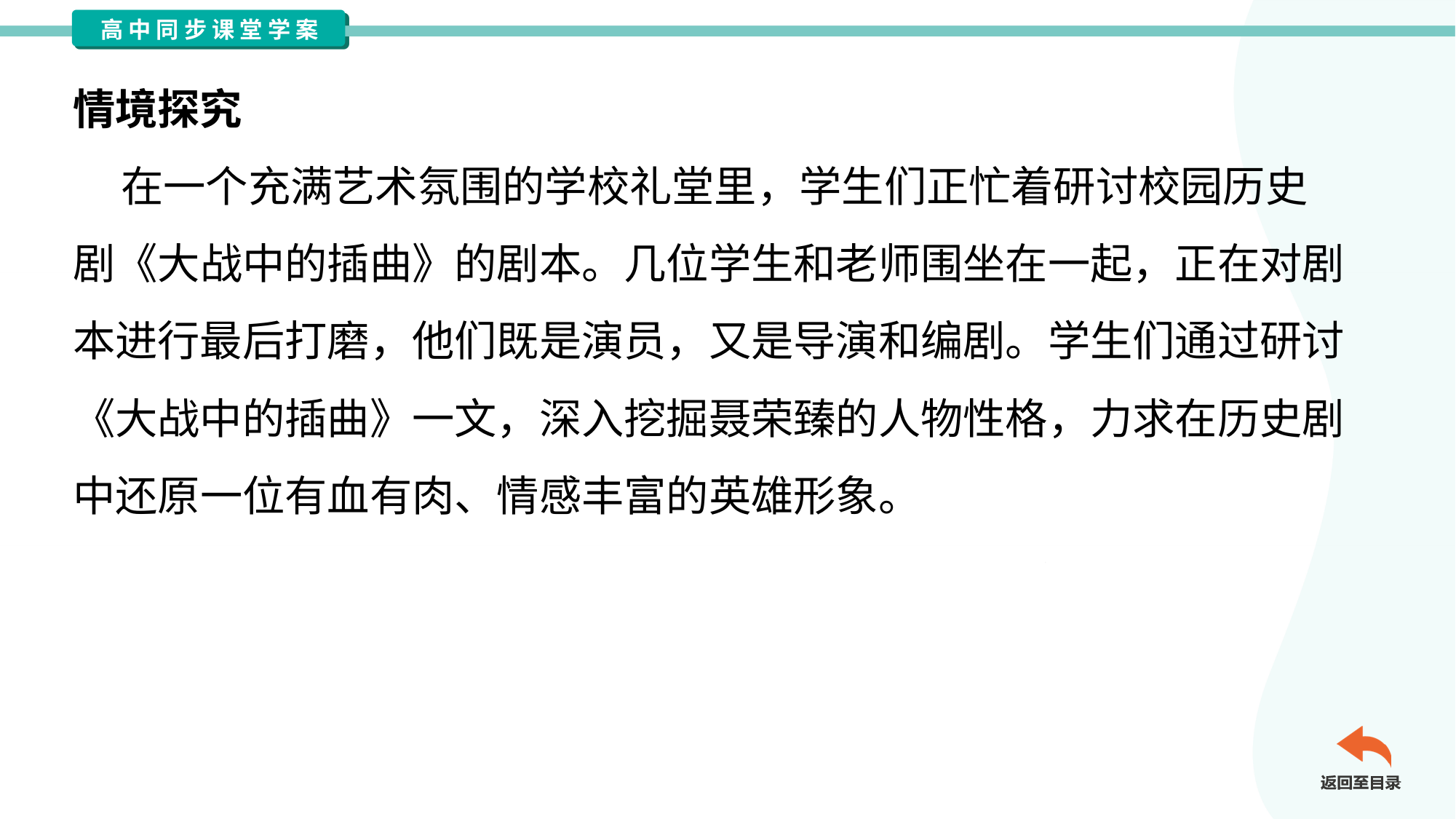

情境探究
    在一个充满艺术氛围的学校礼堂里，学生们正忙着研讨校园历史
剧《大战中的插曲》的剧本。几位学生和老师围坐在一起，正在对剧
本进行最后打磨，他们既是演员，又是导演和编剧。学生们通过研讨
《大战中的插曲》一文，深入挖掘聂荣臻的人物性格，力求在历史剧
中还原一位有血有肉、情感丰富的英雄形象。